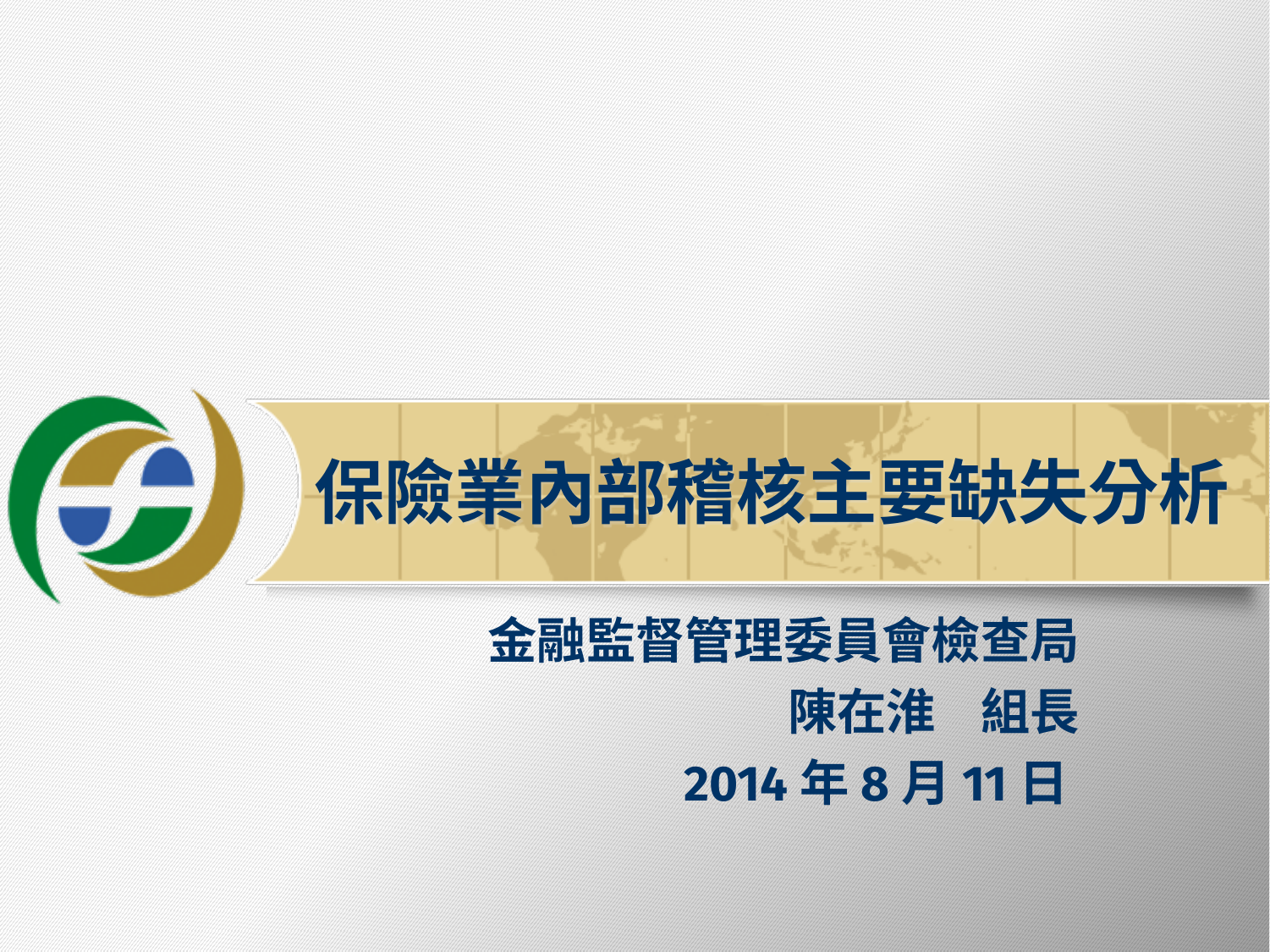

保險業內部稽核主要缺失分析
金融監督管理委員會檢查局
陳在淮    組長
2014年8月11日